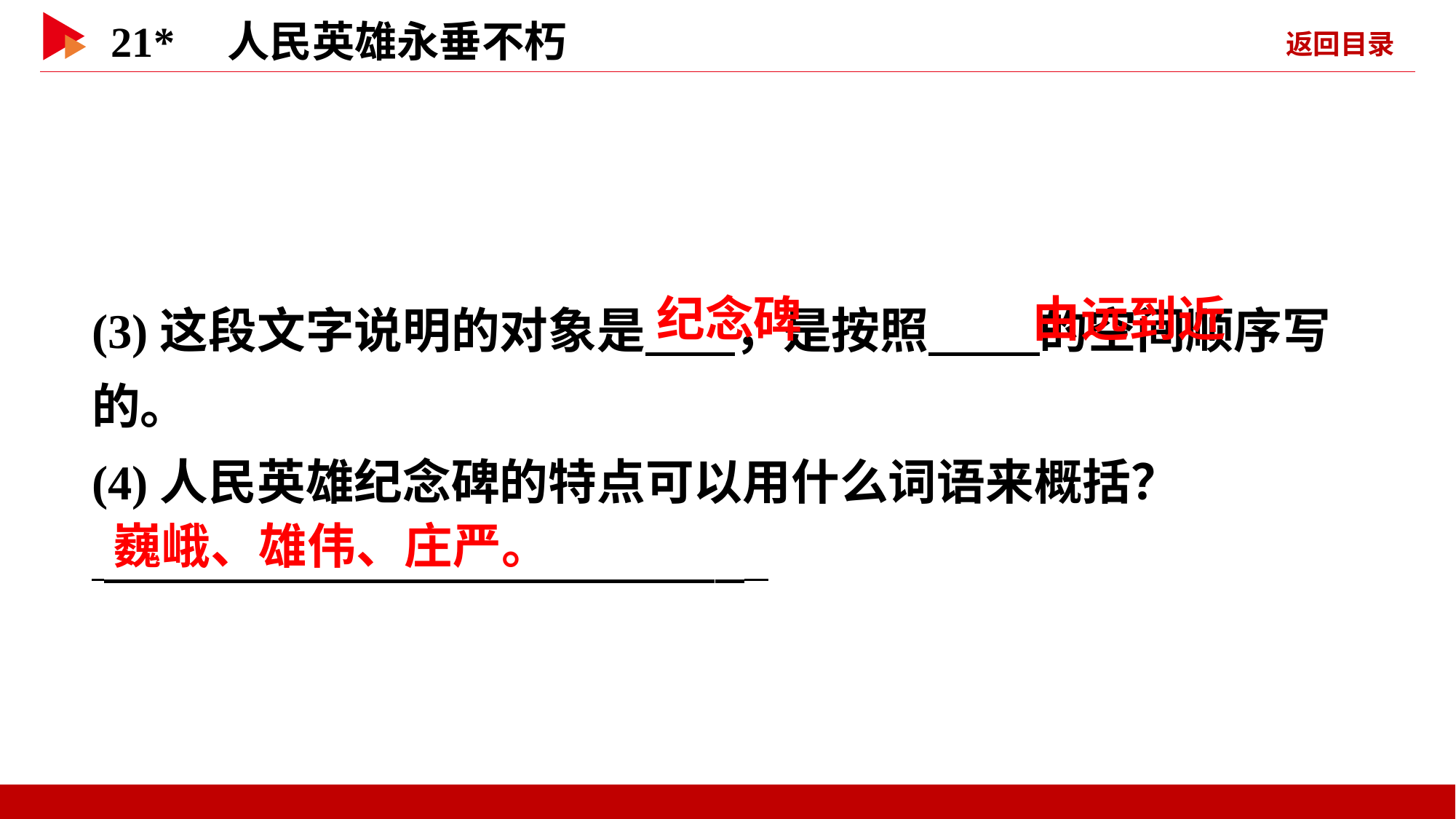

(3)这段文字说明的对象是        ，是按照          的空间顺序写的。
(4)人民英雄纪念碑的特点可以用什么词语来概括？
                      _
 纪念碑
 由远到近
 巍峨、雄伟、庄严。